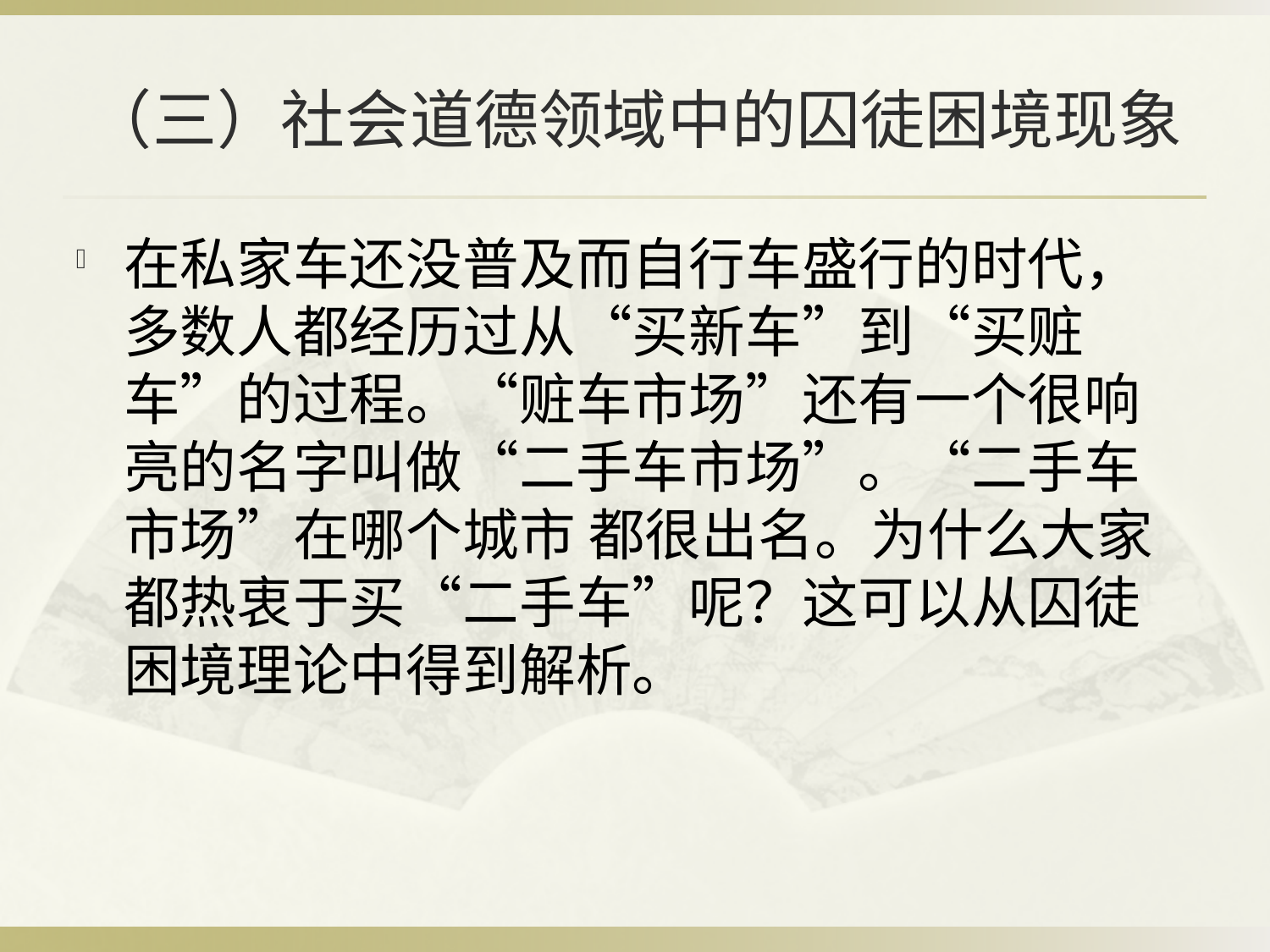

# （三）社会道德领域中的囚徒困境现象
在私家车还没普及而自行车盛行的时代，多数人都经历过从“买新车”到“买赃车”的过程。“赃车市场”还有一个很响亮的名字叫做“二手车市场”。“二手车市场”在哪个城市 都很出名。为什么大家都热衷于买“二手车”呢？这可以从囚徒困境理论中得到解析。